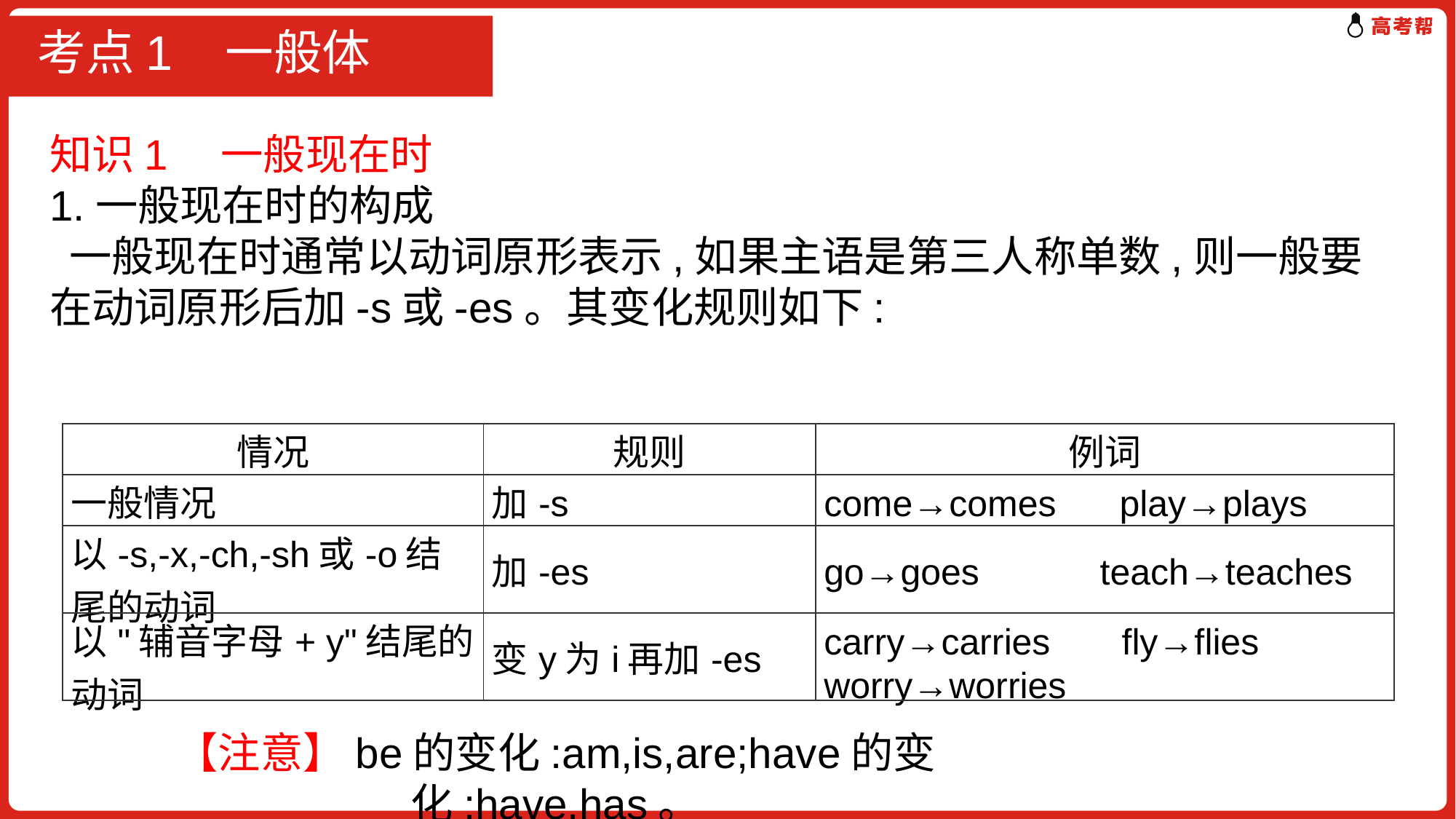

# 考点1   一般体
知识1　一般现在时
1.一般现在时的构成
 一般现在时通常以动词原形表示,如果主语是第三人称单数,则一般要在动词原形后加-s或-es。其变化规则如下:
| 情况 | 规则 | 例词 |
| --- | --- | --- |
| 一般情况 | 加-s | come→comes　 play→plays |
| 以-s,-x,-ch,-sh或-o结尾的动词 | 加-es | go→goes　 teach→teaches |
| 以"辅音字母+ y"结尾的动词 | 变y为i再加-es | carry→carries　 fly→flies worry→worries |
【注意】be的变化:am,is,are;have的变化:have,has。